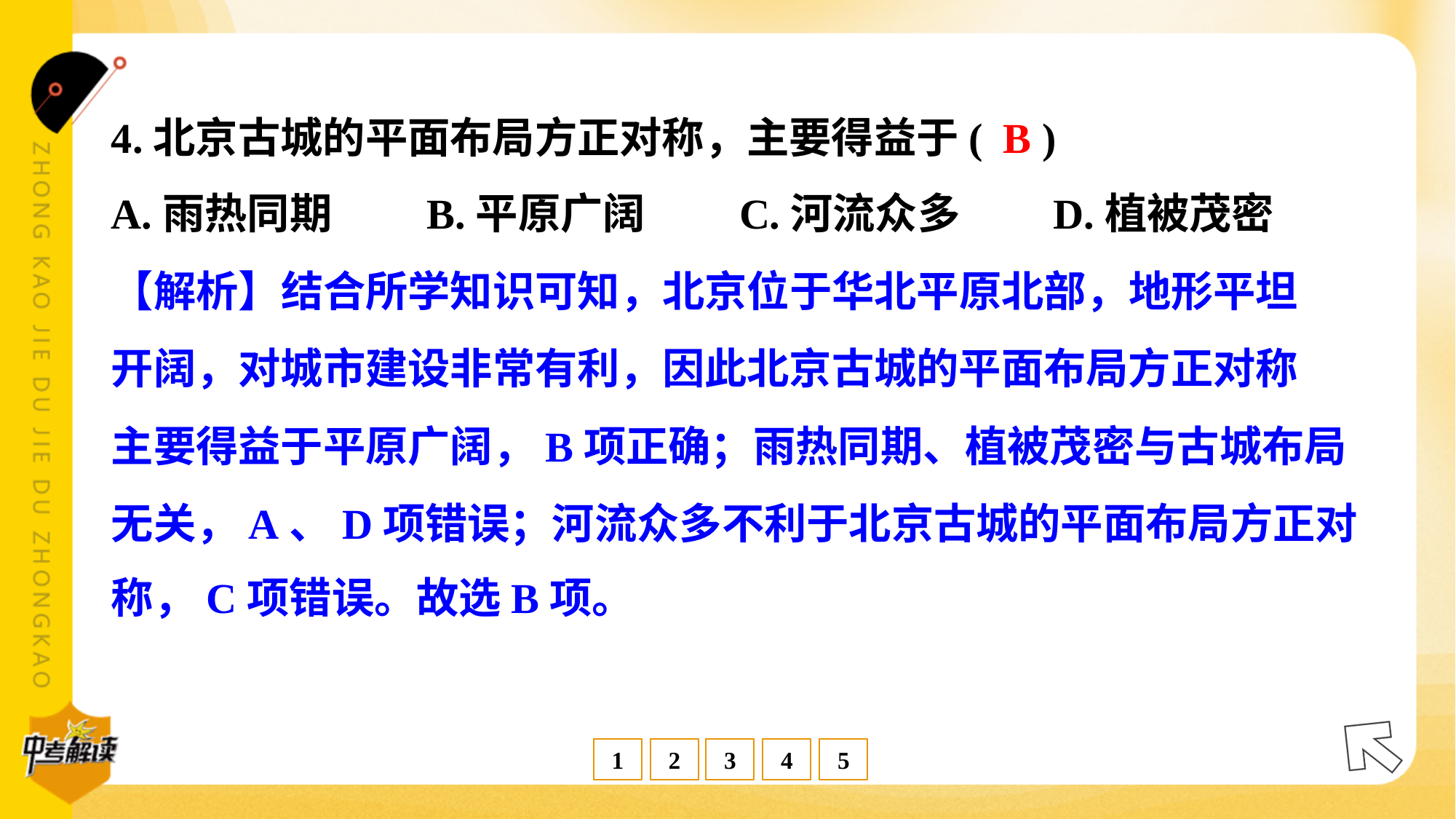

B
4.北京古城的平面布局方正对称，主要得益于(     )
A.雨热同期	B.平原广阔	C.河流众多	D.植被茂密
【解析】结合所学知识可知，北京位于华北平原北部，地形平坦
开阔，对城市建设非常有利，因此北京古城的平面布局方正对称
主要得益于平原广阔，B项正确；雨热同期、植被茂密与古城布局
无关，A、D项错误；河流众多不利于北京古城的平面布局方正对
称，C项错误。故选B项。